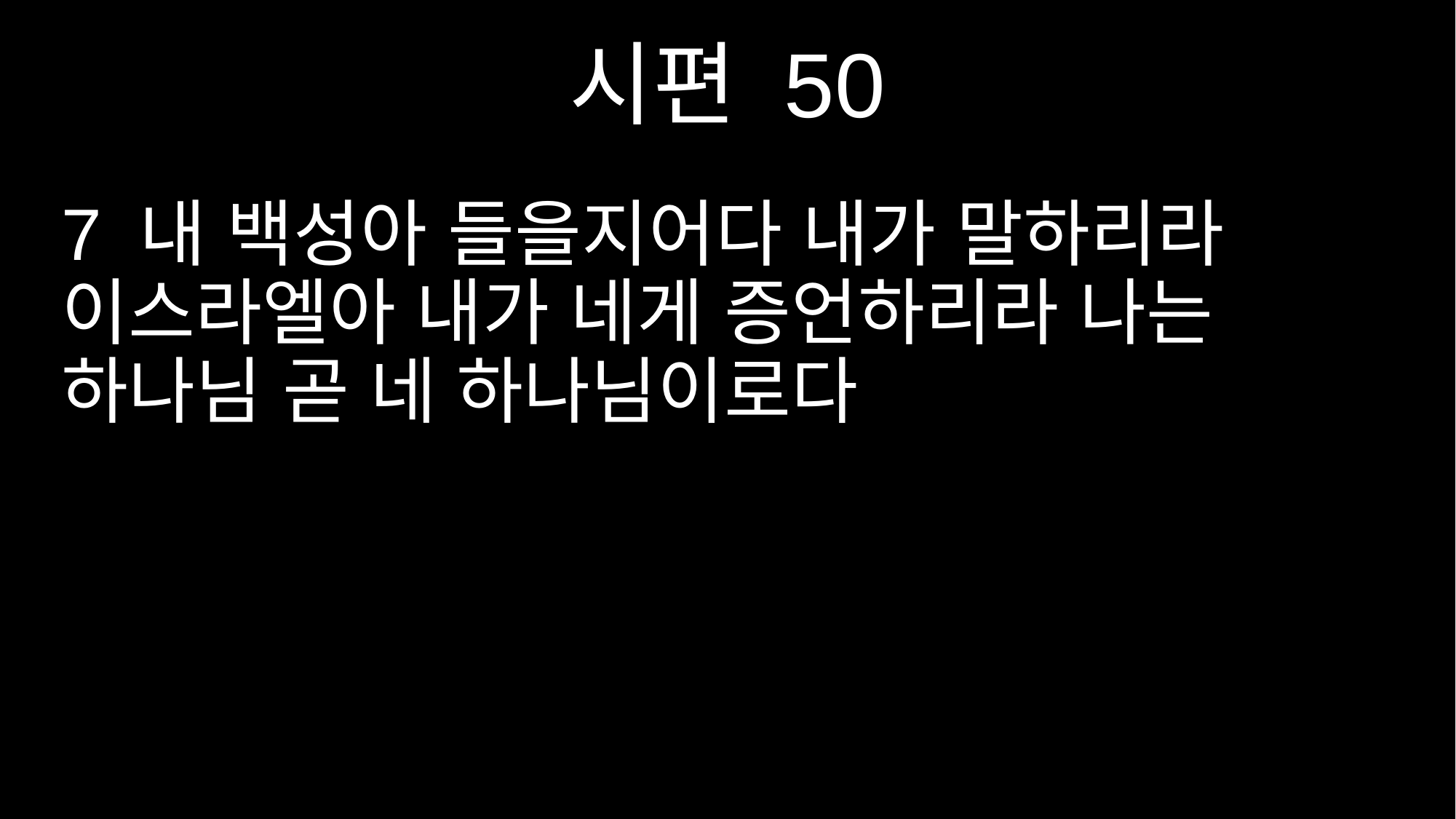

시편 50
7 내 백성아 들을지어다 내가 말하리라 이스라엘아 내가 네게 증언하리라 나는 하나님 곧 네 하나님이로다